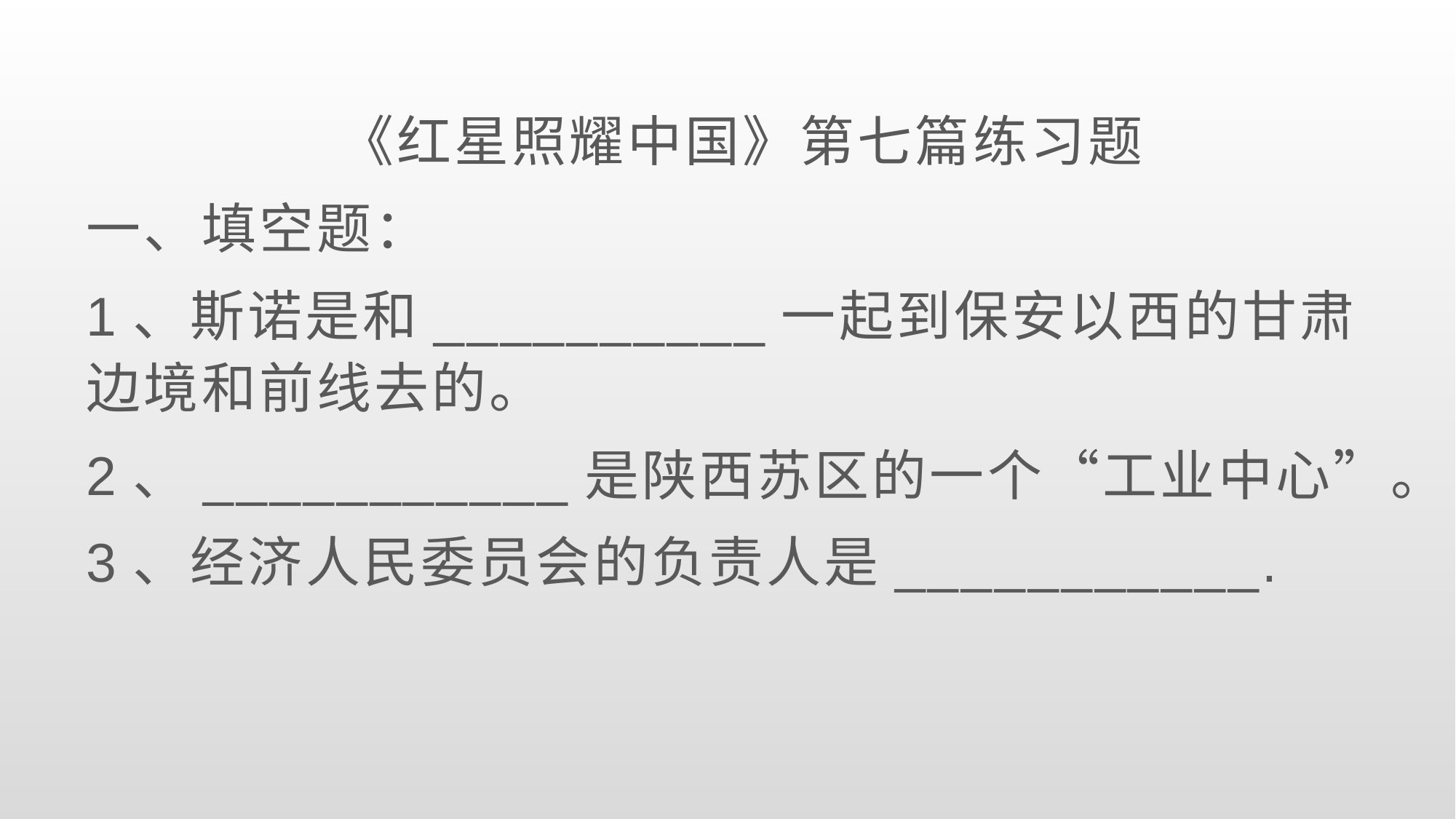

《红星照耀中国》第七篇练习题
一、填空题：
1、斯诺是和__________一起到保安以西的甘肃边境和前线去的。
2、___________是陕西苏区的一个“工业中心”。
3、经济人民委员会的负责人是___________.